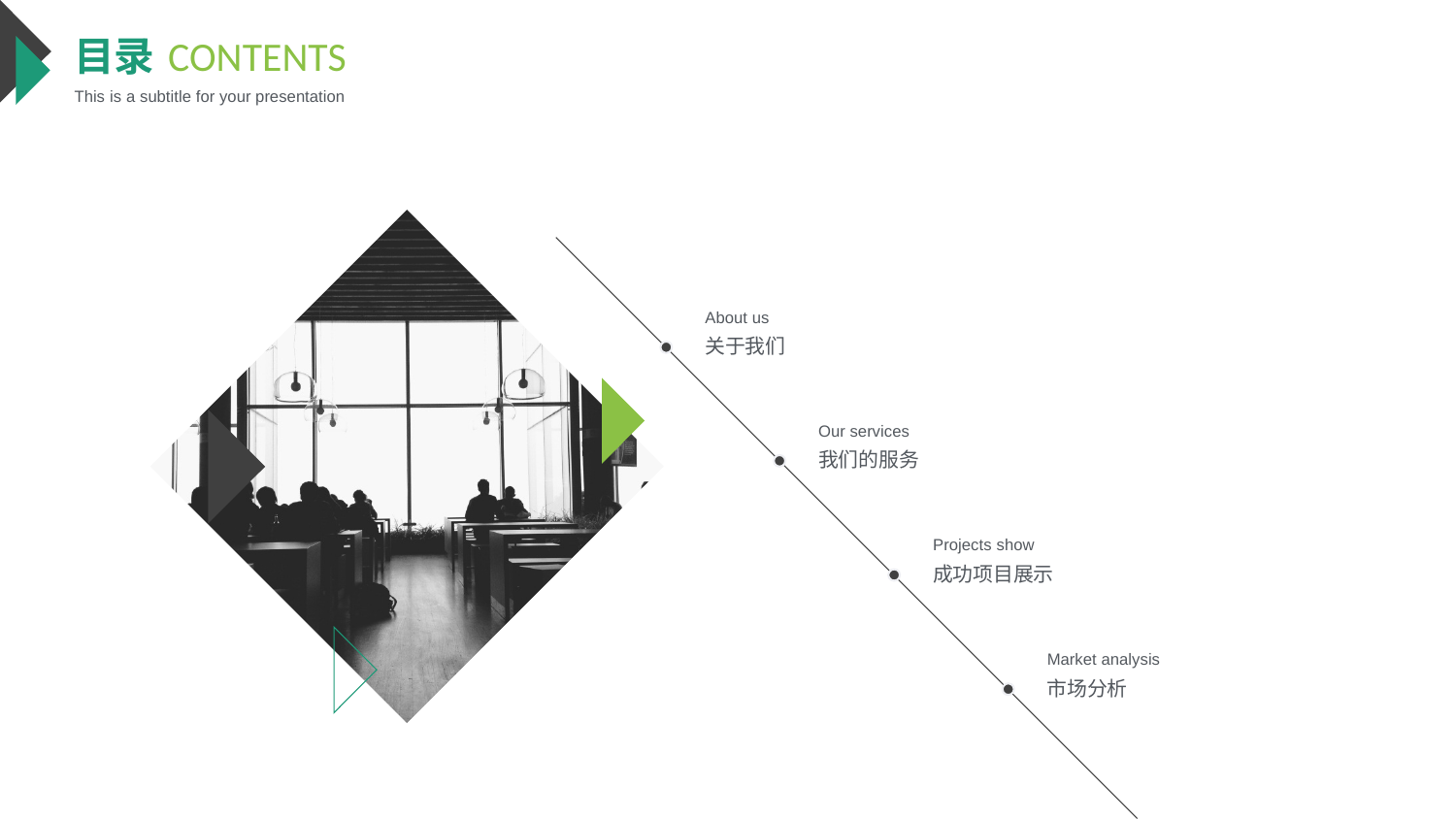

目录
CONTENTS

This is a subtitle for your presentation

About us
关于我们

Our services
我们的服务

Projects show
成功项目展示

Market analysis
市场分析